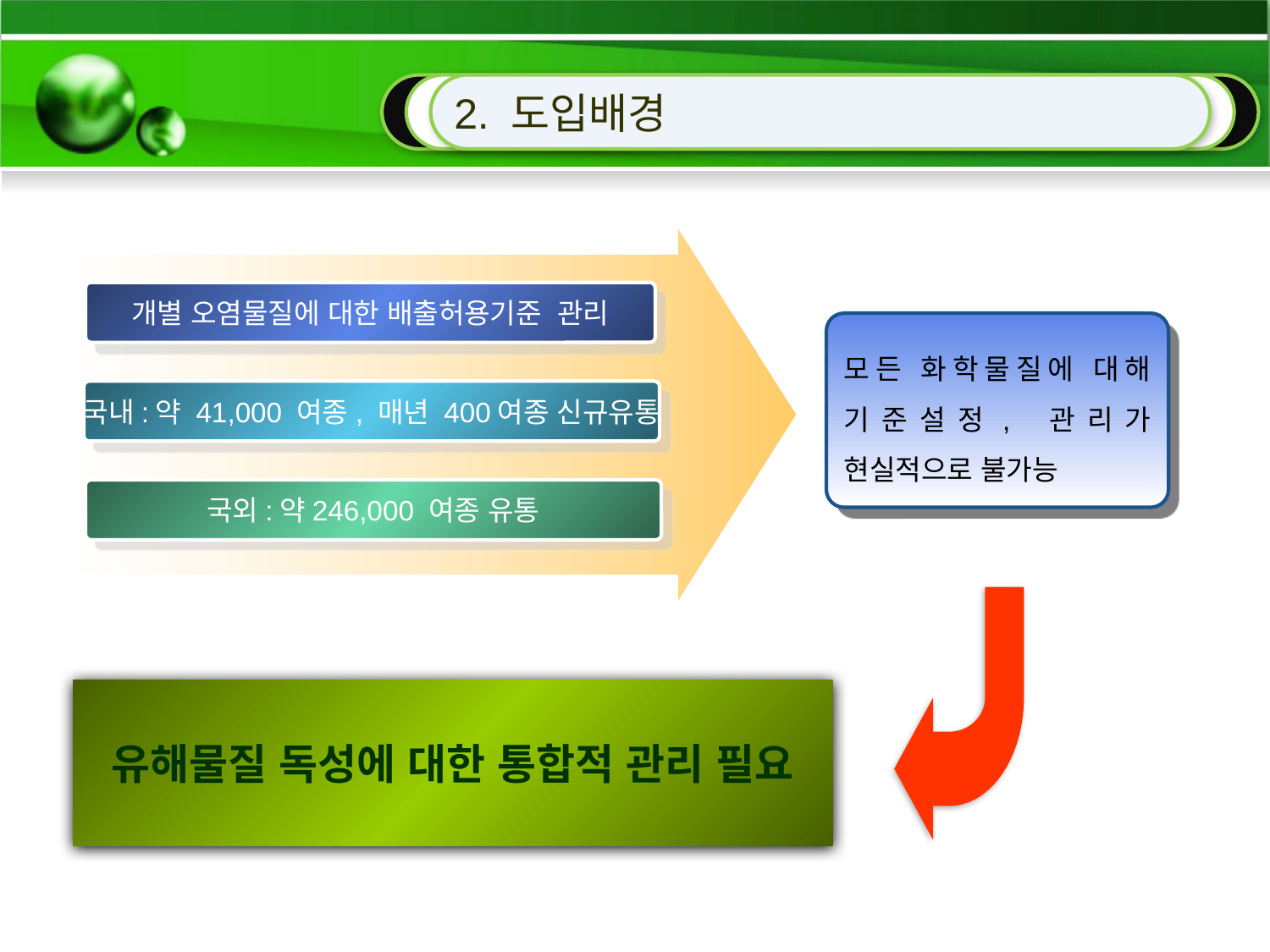

2. 도입배경

개별 오염물질에 대한 배출허용기준  관리
모든 화학물질에 대해 기준설정, 관리가 현실적으로 불가능
국내:약 41,000 여종, 매년 400여종 신규유통
국외:약246,000 여종 유통

유해물질 독성에 대한 통합적 관리 필요